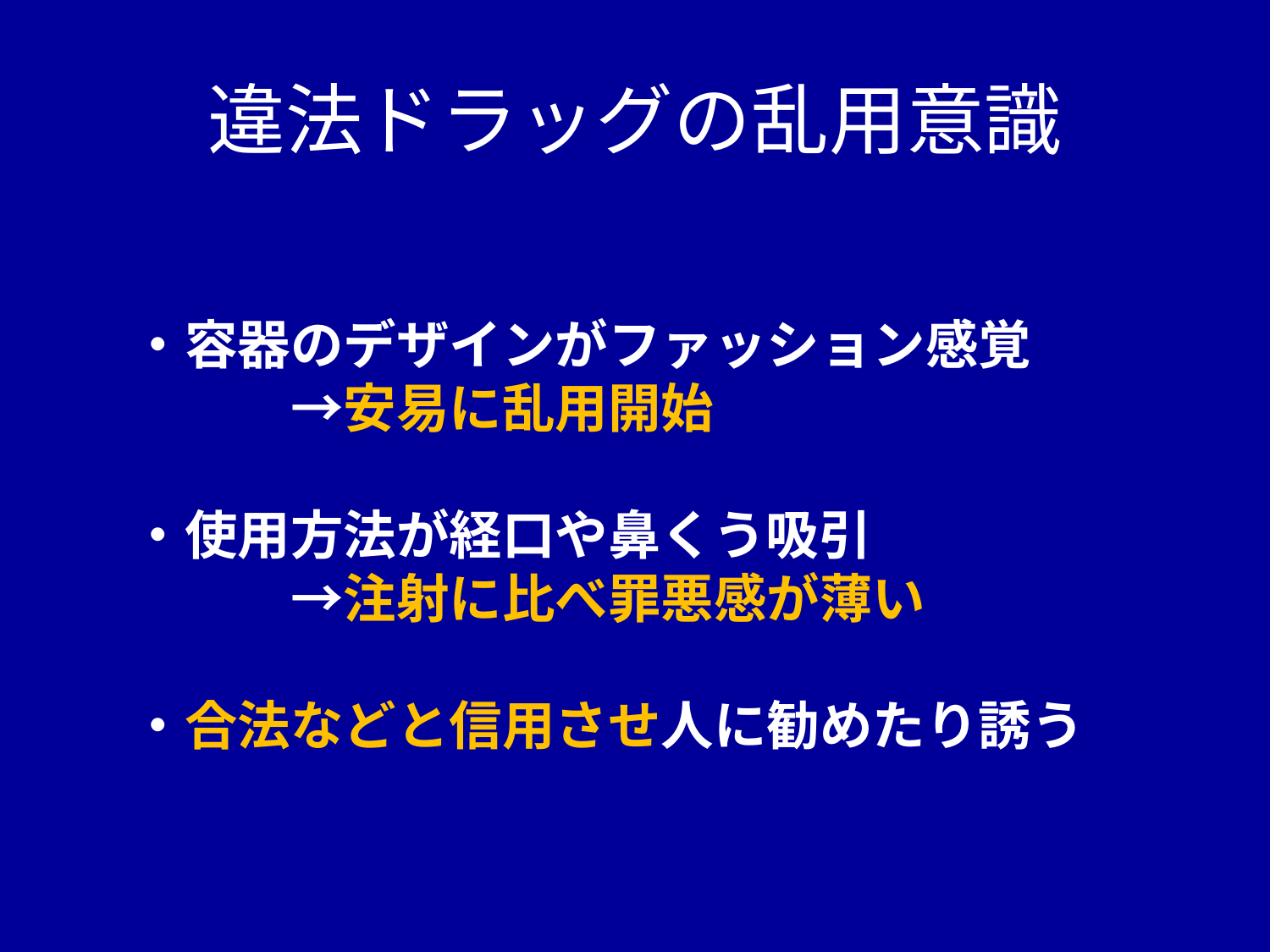

# 違法ドラッグの乱用意識
・容器のデザインがファッション感覚
　　　→安易に乱用開始

・使用方法が経口や鼻くう吸引
　　　→注射に比べ罪悪感が薄い

・合法などと信用させ人に勧めたり誘う